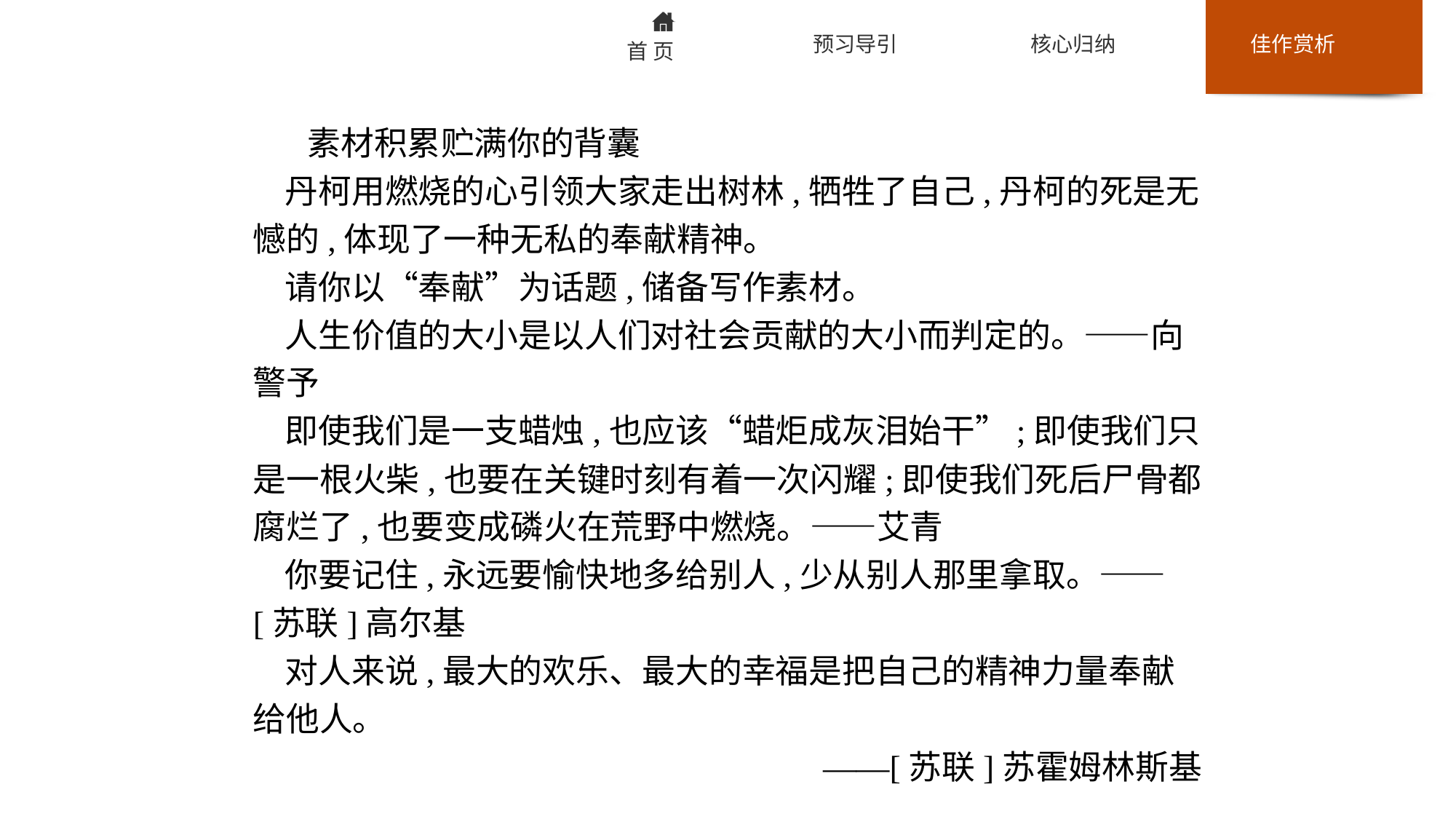

素材积累贮满你的背囊
丹柯用燃烧的心引领大家走出树林,牺牲了自己,丹柯的死是无憾的,体现了一种无私的奉献精神。
请你以“奉献”为话题,储备写作素材。
人生价值的大小是以人们对社会贡献的大小而判定的。——向警予
即使我们是一支蜡烛,也应该“蜡炬成灰泪始干”;即使我们只是一根火柴,也要在关键时刻有着一次闪耀;即使我们死后尸骨都腐烂了,也要变成磷火在荒野中燃烧。——艾青
你要记住,永远要愉快地多给别人,少从别人那里拿取。——[苏联]高尔基
对人来说,最大的欢乐、最大的幸福是把自己的精神力量奉献给他人。
——[苏联]苏霍姆林斯基